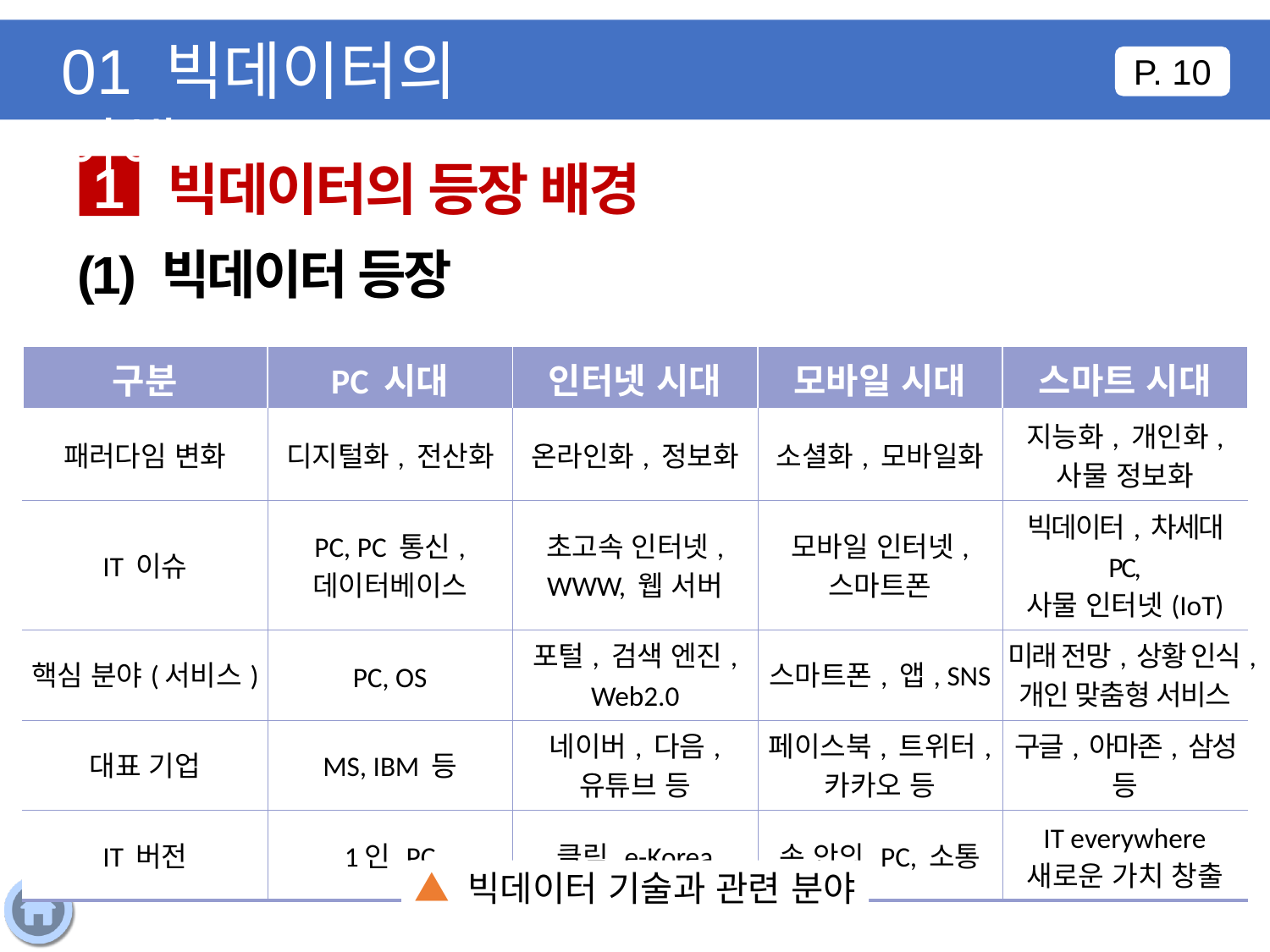

01 빅데이터의 이해
P. 10
빅데이터의 등장 배경
1
(1) 빅데이터 등장
| 구분 | PC 시대 | 인터넷 시대 | 모바일 시대 | 스마트 시대 |
| --- | --- | --- | --- | --- |
| 패러다임 변화 | 디지털화, 전산화 | 온라인화, 정보화 | 소셜화, 모바일화 | 지능화, 개인화, 사물 정보화 |
| IT 이슈 | PC, PC 통신, 데이터베이스 | 초고속 인터넷, WWW, 웹 서버 | 모바일 인터넷, 스마트폰 | 빅데이터, 차세대 PC, 사물 인터넷(IoT) |
| 핵심 분야(서비스) | PC, OS | 포털, 검색 엔진, Web2.0 | 스마트폰, 앱, SNS | 미래 전망, 상황 인식, 개인 맞춤형 서비스 |
| 대표 기업 | MS, IBM 등 | 네이버, 다음, 유튜브 등 | 페이스북, 트위터, 카카오 등 | 구글, 아마존, 삼성 등 |
| IT 버전 | 1인 PC | 클릭 e-Korea | 손 안의 PC, 소통 | IT everywhere 새로운 가치 창출 |
▲ 빅데이터 기술과 관련 분야